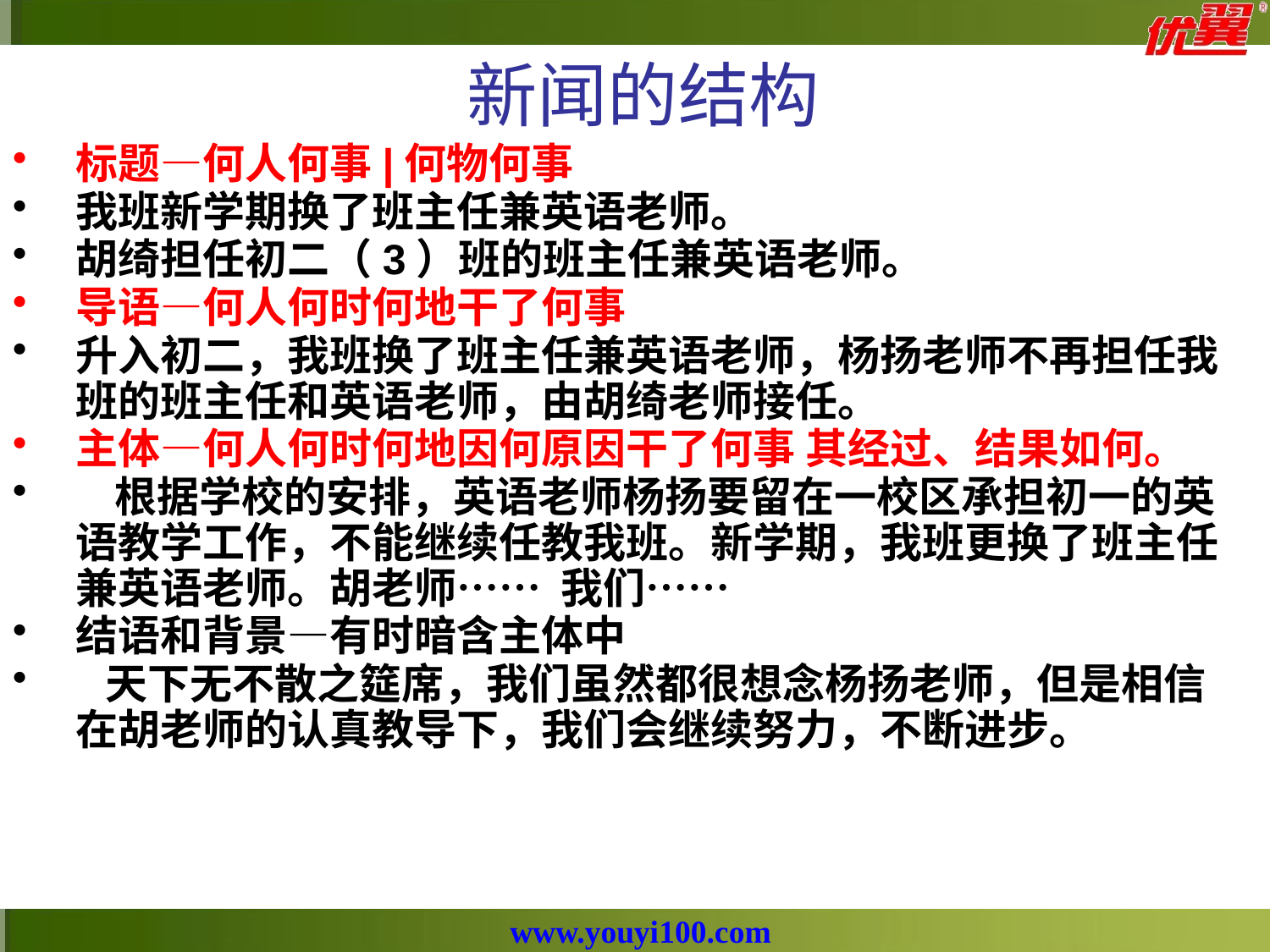

# 新闻的结构
标题—何人何事|何物何事
我班新学期换了班主任兼英语老师。
胡绮担任初二（3）班的班主任兼英语老师。
导语—何人何时何地干了何事
升入初二，我班换了班主任兼英语老师，杨扬老师不再担任我班的班主任和英语老师，由胡绮老师接任。
主体—何人何时何地因何原因干了何事 其经过、结果如何。
   根据学校的安排，英语老师杨扬要留在一校区承担初一的英语教学工作，不能继续任教我班。新学期，我班更换了班主任兼英语老师。胡老师……  我们……
结语和背景—有时暗含主体中
  天下无不散之筵席，我们虽然都很想念杨扬老师，但是相信在胡老师的认真教导下，我们会继续努力，不断进步。